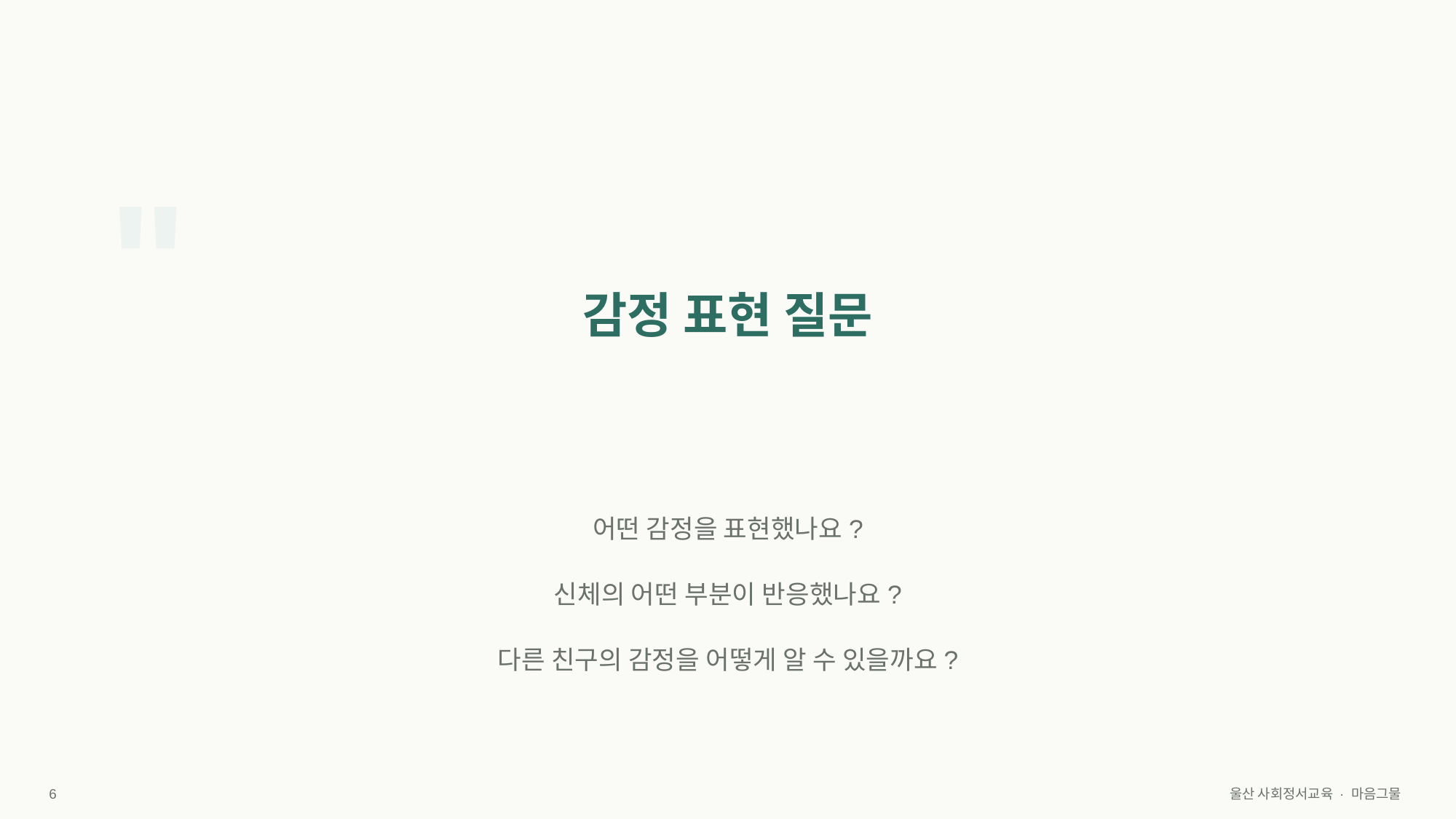

"
감정 표현 질문
어떤 감정을 표현했나요?
신체의 어떤 부분이 반응했나요?
다른 친구의 감정을 어떻게 알 수 있을까요?
6
울산 사회정서교육 · 마음그물